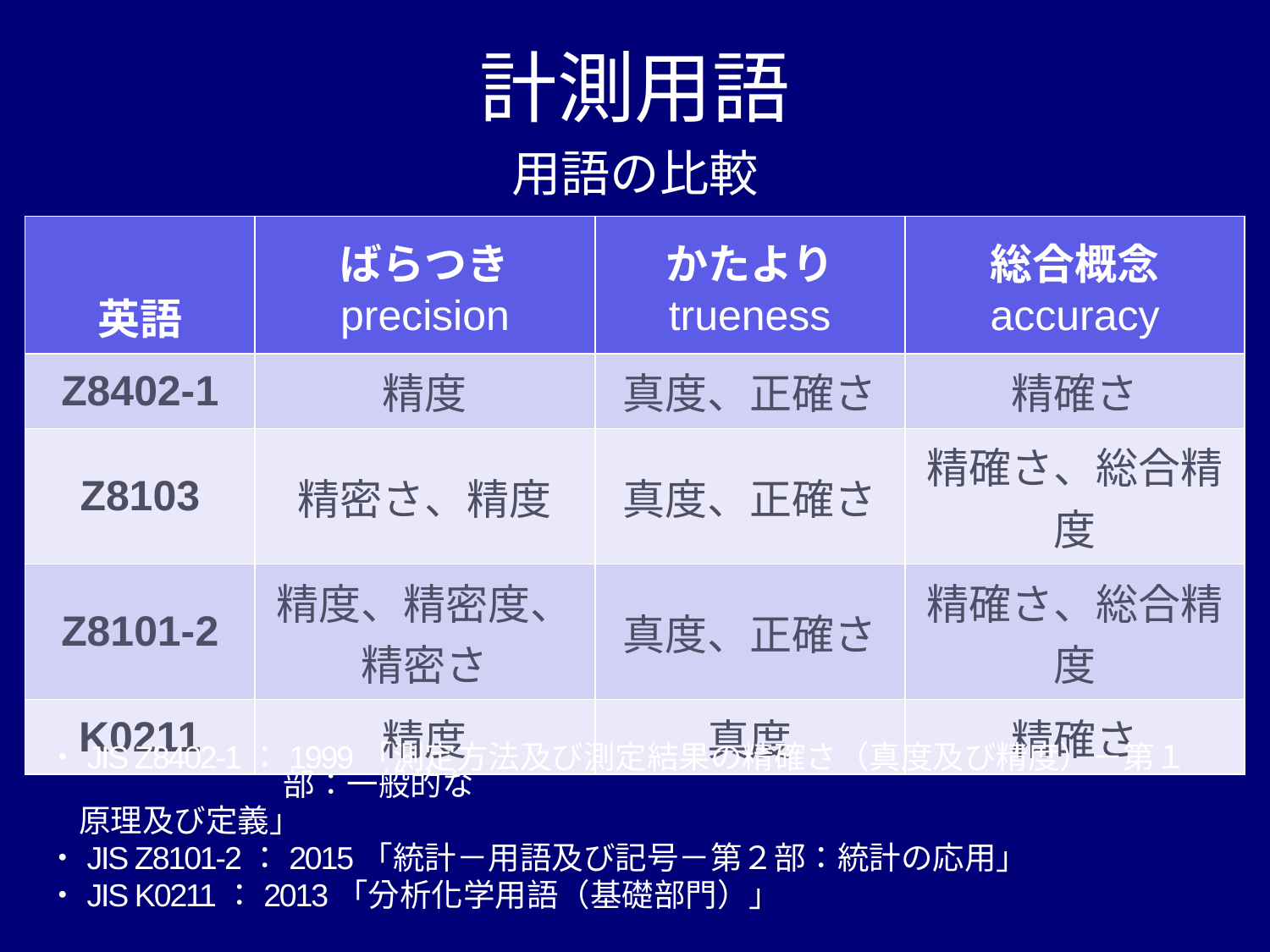

# 計測用語
用語の比較
| 英語 | ばらつき precision | かたより trueness | 総合概念 accuracy |
| --- | --- | --- | --- |
| Z8402-1 | 精度 | 真度、正確さ | 精確さ |
| Z8103 | 精密さ、精度 | 真度、正確さ | 精確さ、総合精度 |
| Z8101-2 | 精度、精密度、 精密さ | 真度、正確さ | 精確さ、総合精度 |
| K0211 | 精度 | 真度 | 精確さ |
・JIS Z8402-1：1999「測定方法及び測定結果の精確さ（真度及び精度）－第１部：一般的な
　原理及び定義」
・JIS Z8101-2：2015「統計－用語及び記号－第２部：統計の応用」
・JIS K0211：2013「分析化学用語（基礎部門）」